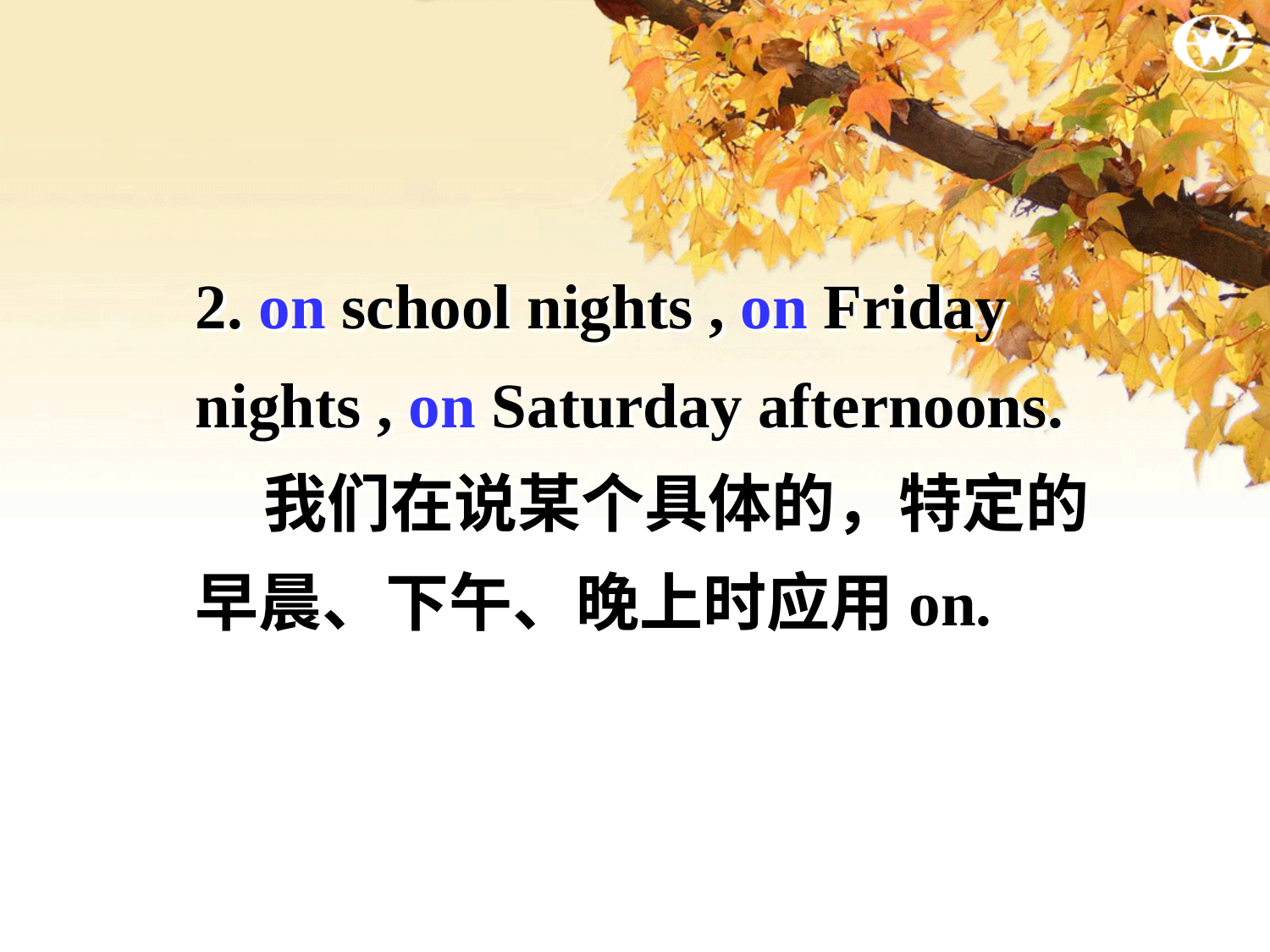

2. on school nights , on Friday nights , on Saturday afternoons.
       我们在说某个具体的，特定的早晨、下午、晚上时应用on.